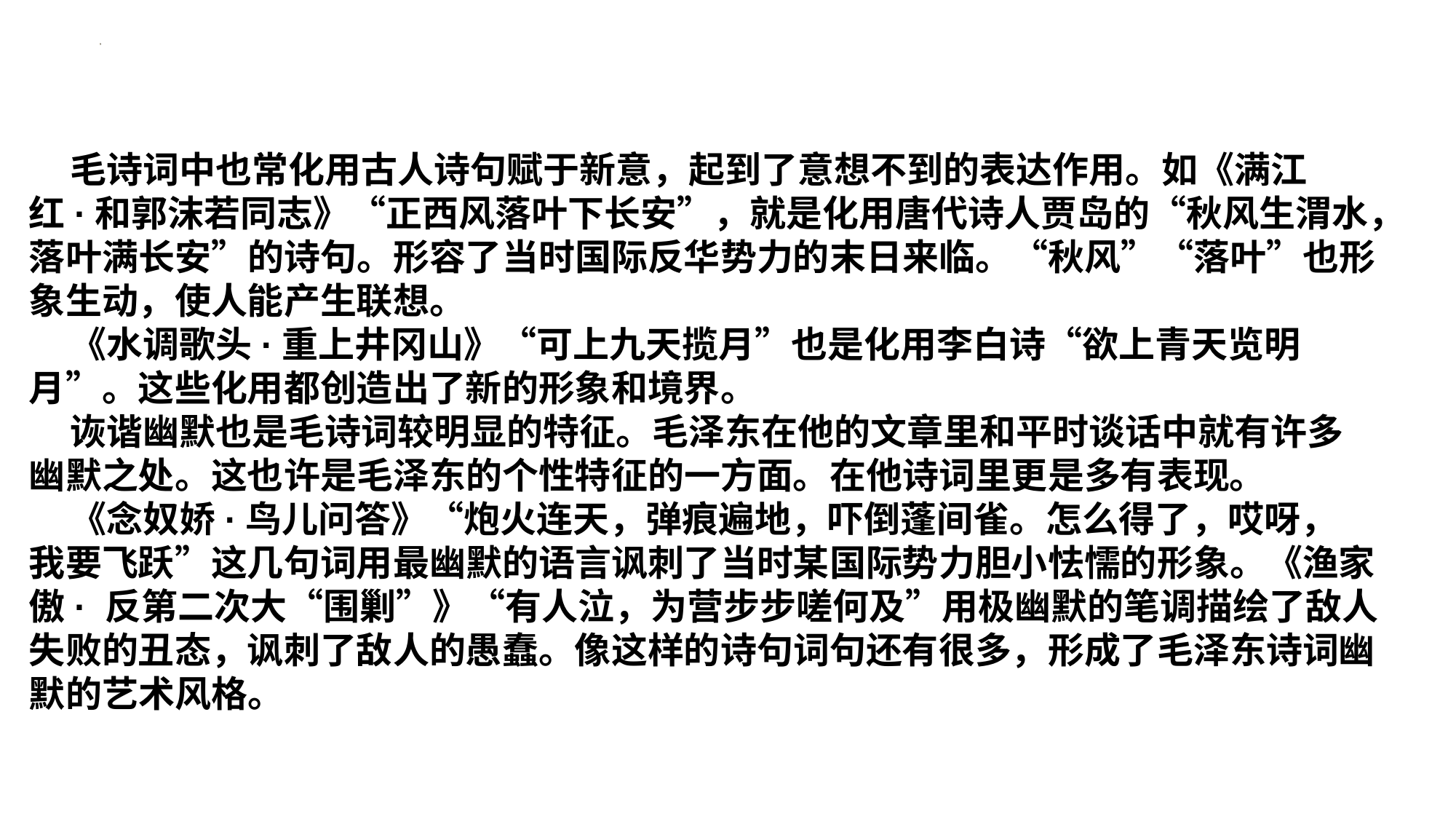

毛诗词中也常化用古人诗句赋于新意，起到了意想不到的表达作用。如《满江
红·和郭沫若同志》“正西风落叶下长安”，就是化用唐代诗人贾岛的“秋风生渭水，
落叶满长安”的诗句。形容了当时国际反华势力的末日来临。“秋风”“落叶”也形
象生动，使人能产生联想。
    《水调歌头·重上井冈山》“可上九天揽月”也是化用李白诗“欲上青天览明
月”。这些化用都创造出了新的形象和境界。
    诙谐幽默也是毛诗词较明显的特征。毛泽东在他的文章里和平时谈话中就有许多
幽默之处。这也许是毛泽东的个性特征的一方面。在他诗词里更是多有表现。
    《念奴娇·鸟儿问答》“炮火连天，弹痕遍地，吓倒蓬间雀。怎么得了，哎呀，
我要飞跃”这几句词用最幽默的语言讽刺了当时某国际势力胆小怯懦的形象。《渔家
傲· 反第二次大“围剿”》“有人泣，为营步步嗟何及”用极幽默的笔调描绘了敌人
失败的丑态，讽刺了敌人的愚蠢。像这样的诗句词句还有很多，形成了毛泽东诗词幽
默的艺术风格。